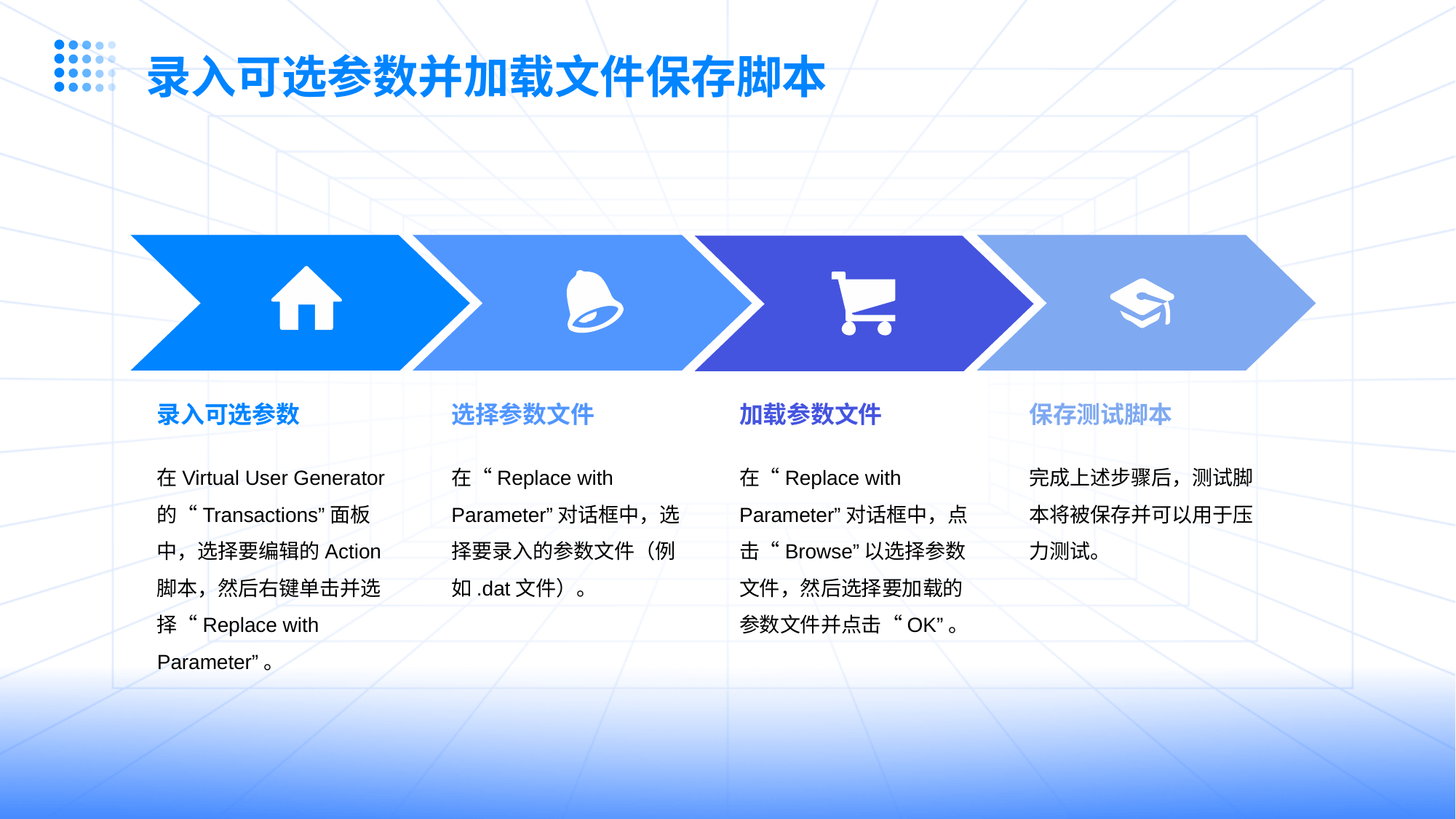

录入可选参数并加载文件保存脚本

录入可选参数
选择参数文件
加载参数文件
保存测试脚本
在Virtual User Generator的“Transactions”面板中，选择要编辑的Action脚本，然后右键单击并选择“Replace with Parameter”。
在“Replace with Parameter”对话框中，选择要录入的参数文件（例如.dat文件）。
在“Replace with Parameter”对话框中，点击“Browse”以选择参数文件，然后选择要加载的参数文件并点击“OK”。
完成上述步骤后，测试脚本将被保存并可以用于压力测试。